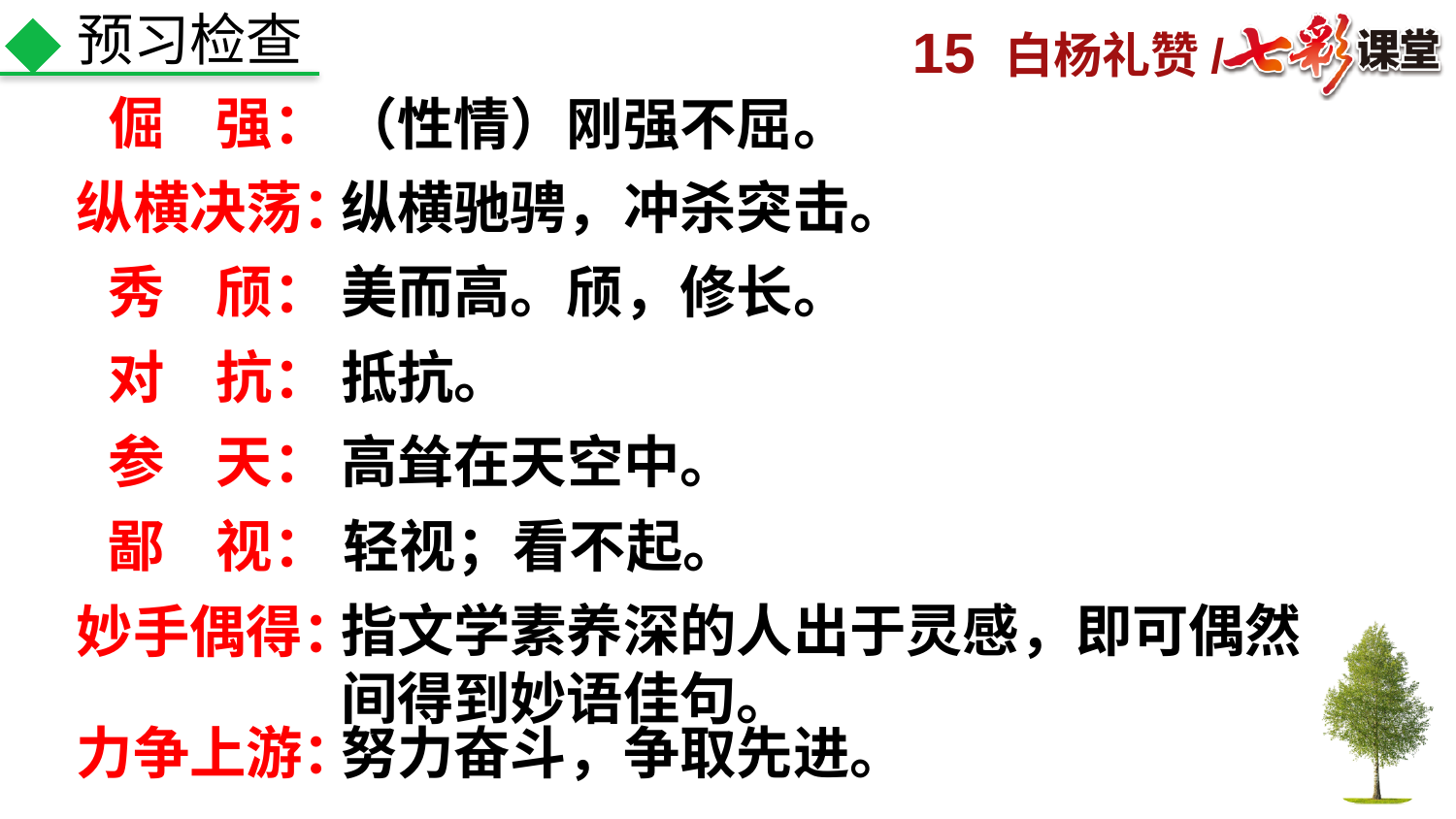

预习检查

倔    强：
（性情）刚强不屈。
纵横决荡：
纵横驰骋，冲杀突击。
秀    颀：
美而高。颀，修长。
对    抗：
抵抗。
参    天：
高耸在天空中。
鄙    视：
轻视；看不起。
妙手偶得：
指文学素养深的人出于灵感，即可偶然间得到妙语佳句。
力争上游：
努力奋斗，争取先进。